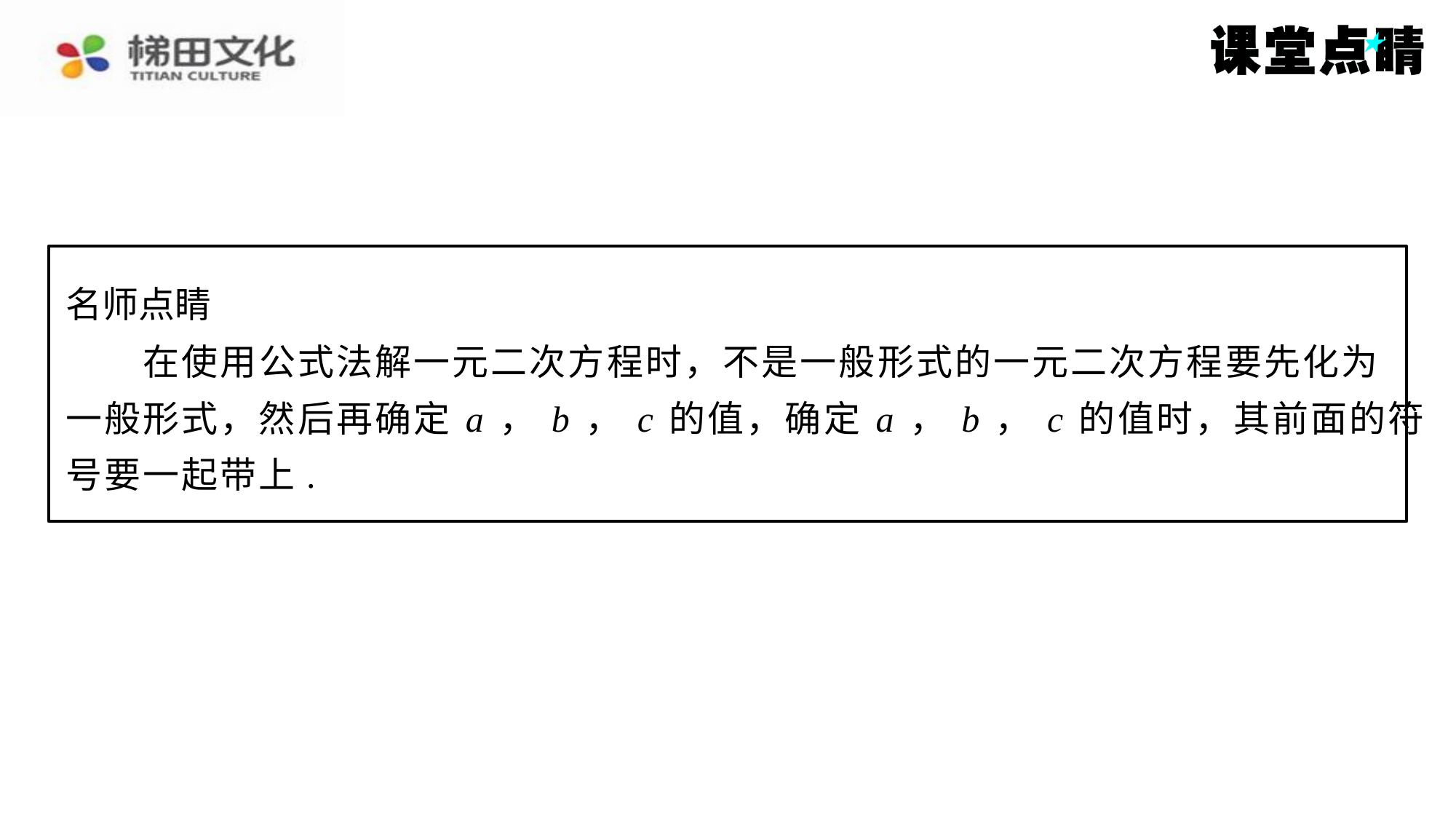

名师点睛
　　在使用公式法解一元二次方程时，不是一般形式的一元二次方程要先化为
一般形式，然后再确定 a ， b ， c 的值，确定 a ， b ， c 的值时，其前面的符
号要一起带上.